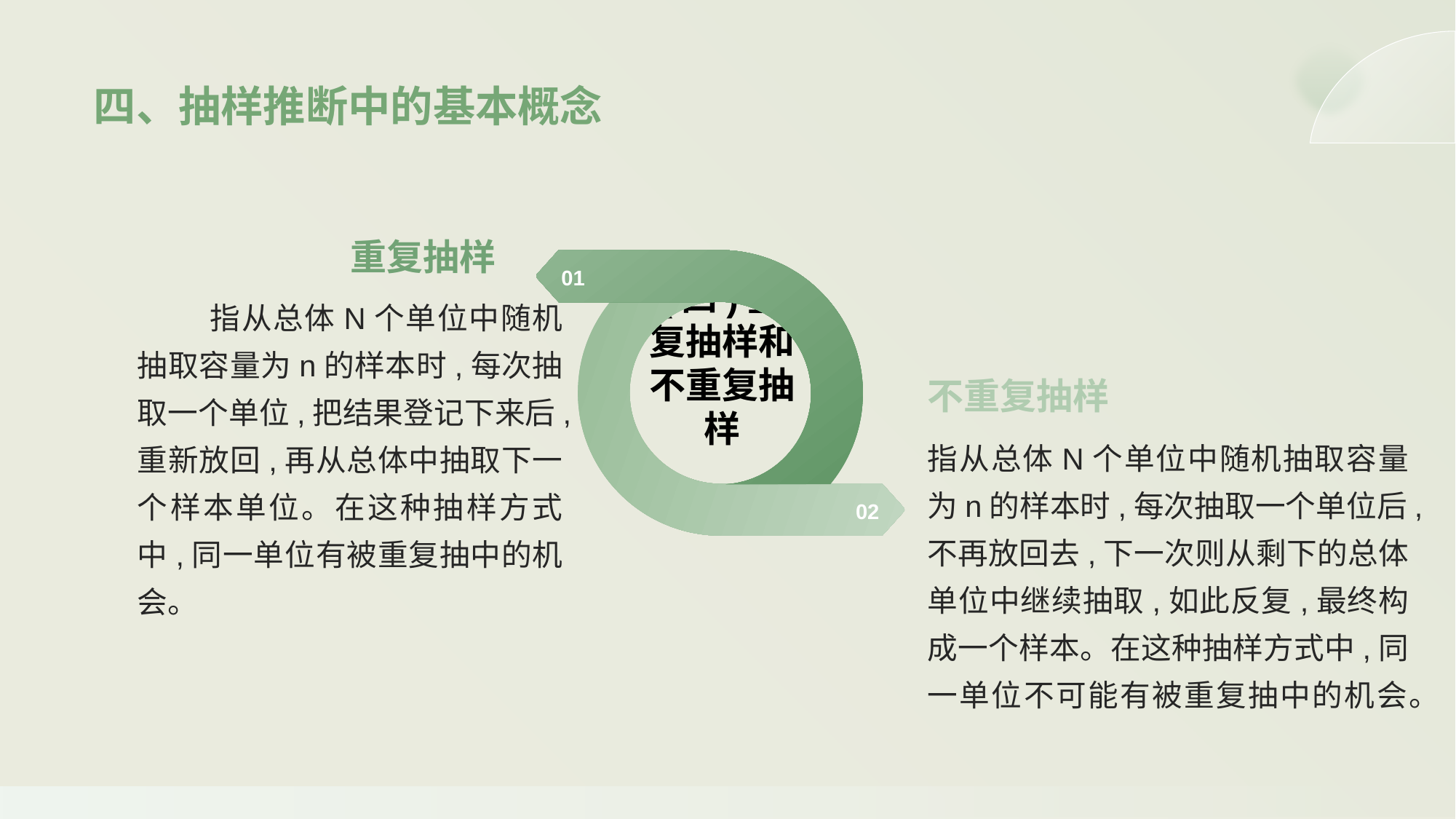

四、抽样推断中的基本概念

重复抽样

01
        指从总体N个单位中随机抽取容量为n的样本时,每次抽取一个单位,把结果登记下来后,重新放回,再从总体中抽取下一个样本单位。在这种抽样方式中,同一单位有被重复抽中的机会。

(四)重复抽样和不重复抽样
不重复抽样
指从总体N个单位中随机抽取容量为n的样本时,每次抽取一个单位后,不再放回去,下一次则从剩下的总体单位中继续抽取,如此反复,最终构成一个样本。在这种抽样方式中,同一单位不可能有被重复抽中的机会。
02